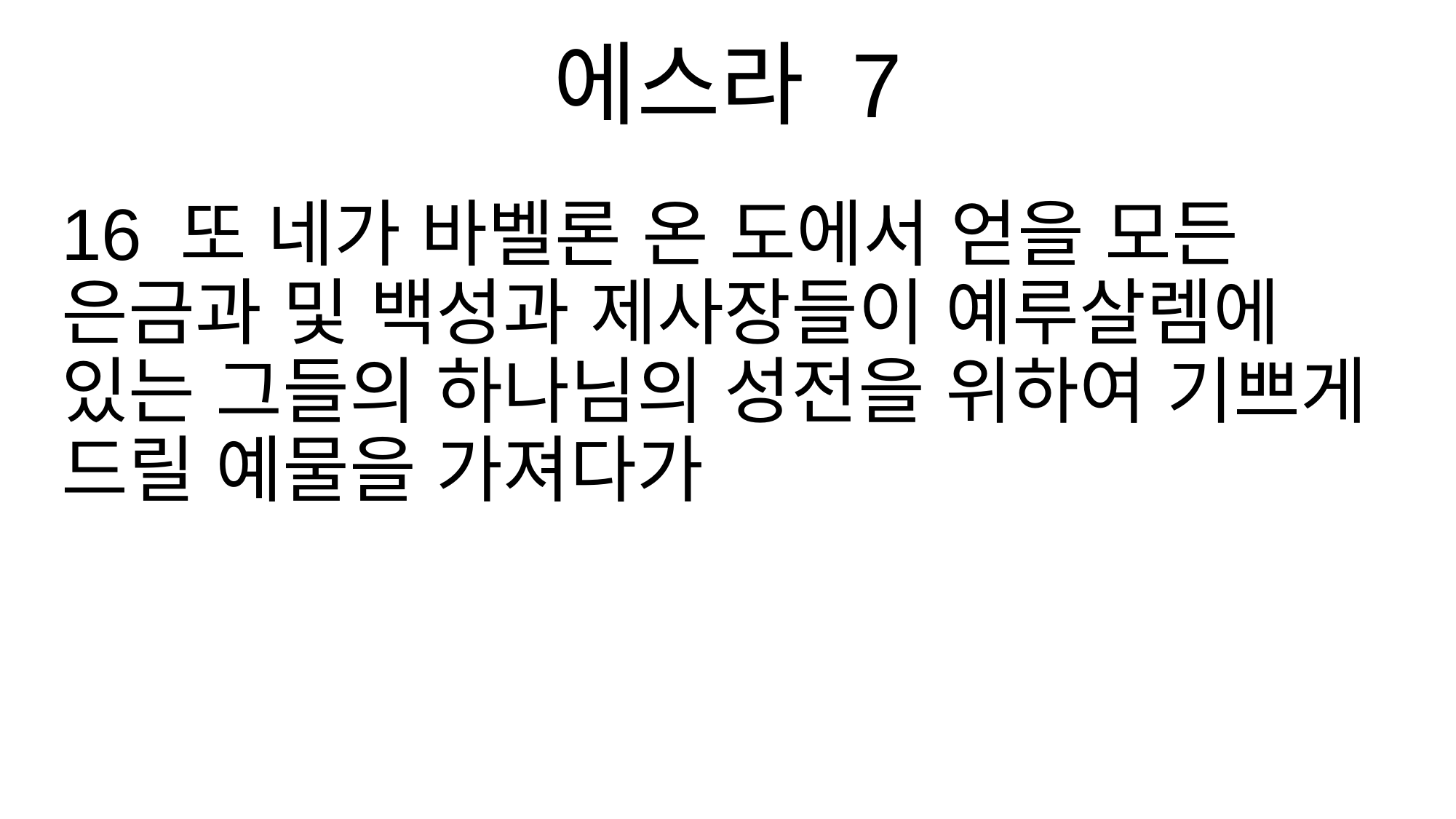

에스라 7
16 또 네가 바벨론 온 도에서 얻을 모든 은금과 및 백성과 제사장들이 예루살렘에 있는 그들의 하나님의 성전을 위하여 기쁘게 드릴 예물을 가져다가